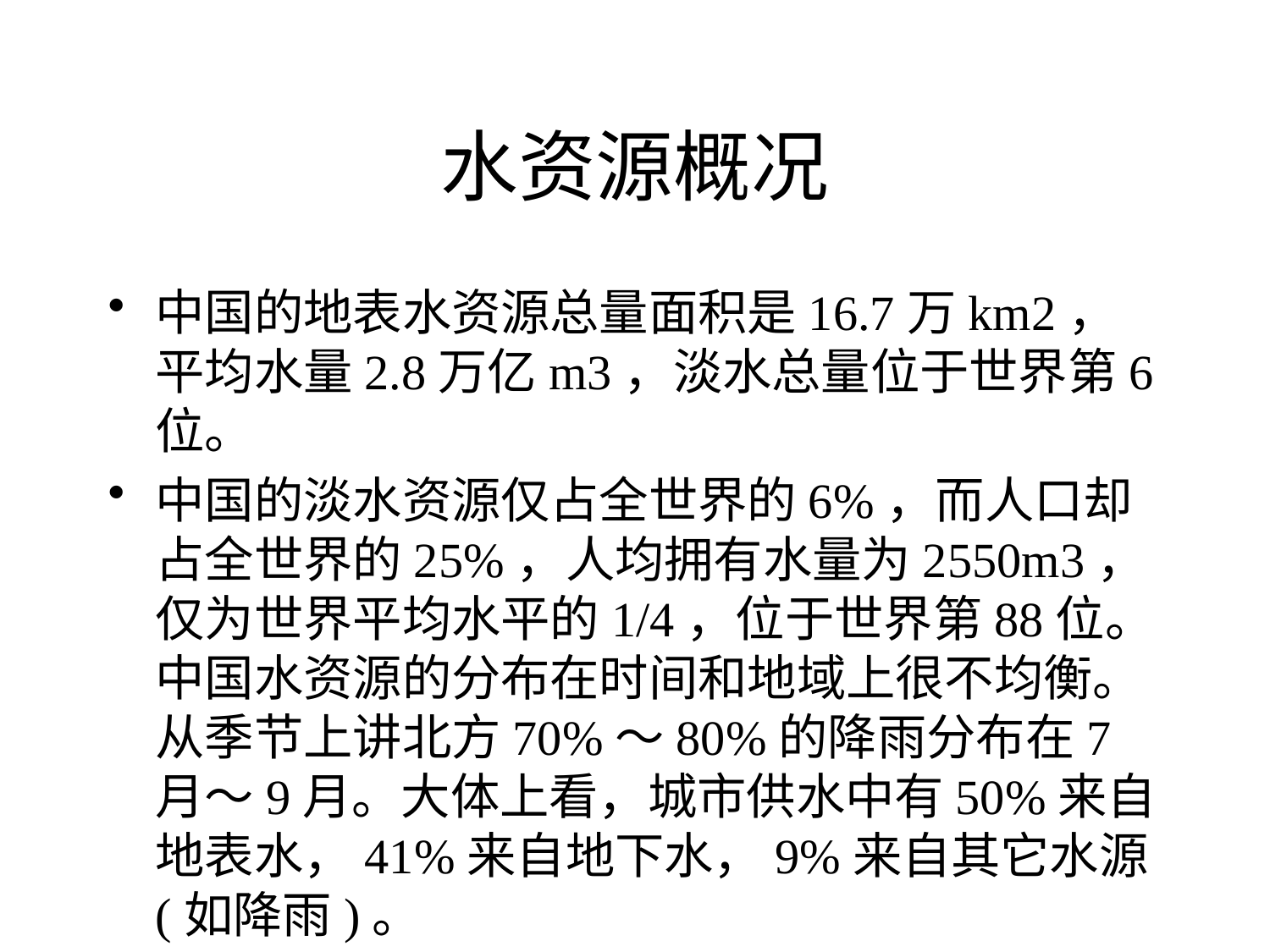

# 水资源概况
中国的地表水资源总量面积是16.7万km2，平均水量2.8万亿m3，淡水总量位于世界第6位。
中国的淡水资源仅占全世界的6%，而人口却占全世界的25%，人均拥有水量为2550m3，仅为世界平均水平的1/4，位于世界第88位。中国水资源的分布在时间和地域上很不均衡。从季节上讲北方70%～80%的降雨分布在7月～9月。大体上看，城市供水中有50%来自地表水，41%来自地下水，9%来自其它水源(如降雨)。